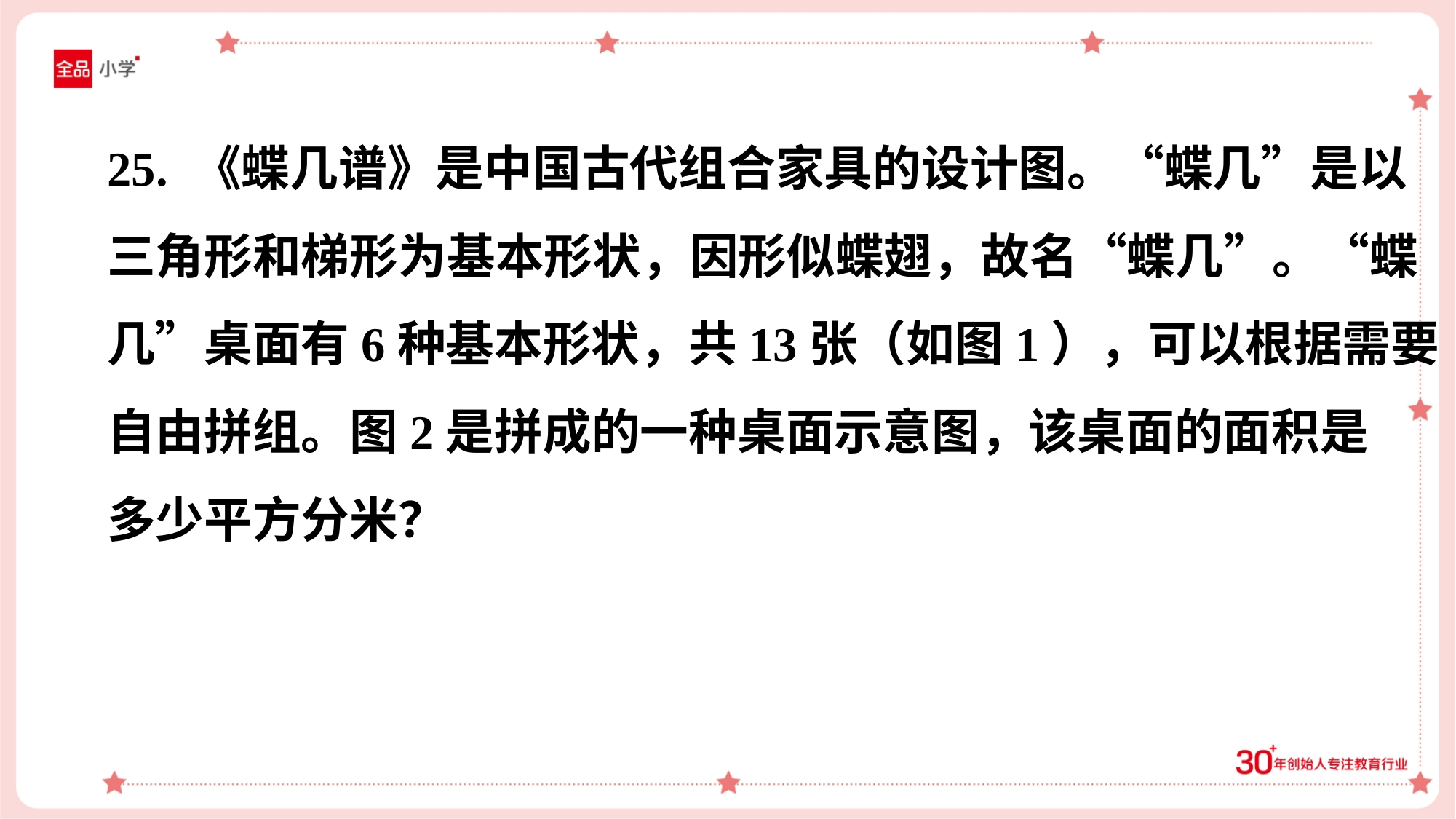

25. 《蝶几谱》是中国古代组合家具的设计图。“蝶几”是以
三角形和梯形为基本形状，因形似蝶翅，故名“蝶几”。“蝶
几”桌面有6种基本形状，共13张（如图1），可以根据需要
自由拼组。图2是拼成的一种桌面示意图，该桌面的面积是
多少平方分米？